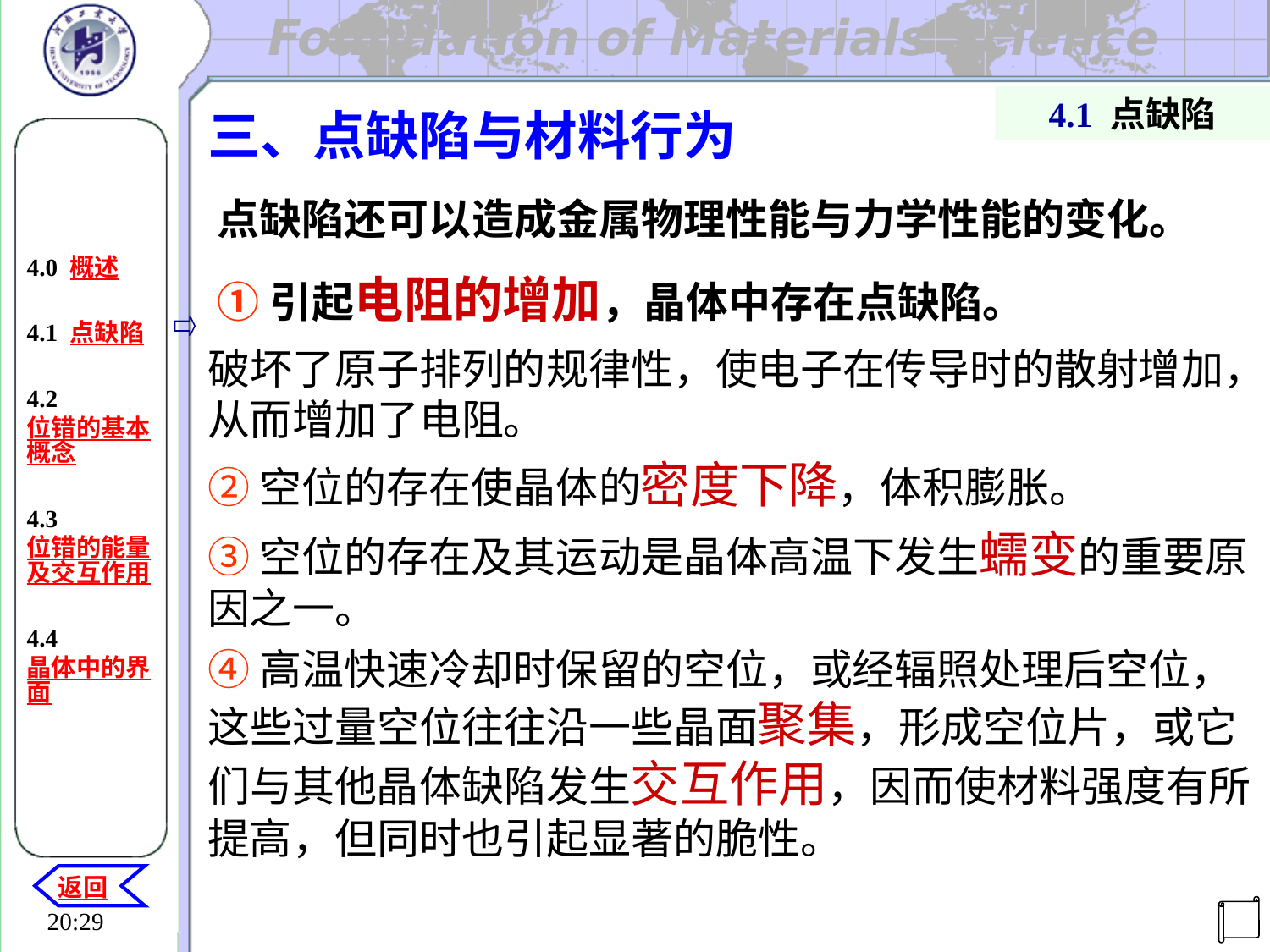

4.1 点缺陷
三、点缺陷与材料行为

4.0 概述

4.1 点缺陷

4.2 位错的基本概念

4.3 位错的能量及交互作用

4.4晶体中的界面

点缺陷还可以造成金属物理性能与力学性能的变化。
①引起电阻的增加，晶体中存在点缺陷。

破坏了原子排列的规律性，使电子在传导时的散射增加，从而增加了电阻。
②空位的存在使晶体的密度下降，体积膨胀。
③空位的存在及其运动是晶体高温下发生蠕变的重要原因之一。
④高温快速冷却时保留的空位，或经辐照处理后空位，这些过量空位往往沿一些晶面聚集，形成空位片，或它们与其他晶体缺陷发生交互作用，因而使材料强度有所提高，但同时也引起显著的脆性。

返回
机电工程学院

20:29